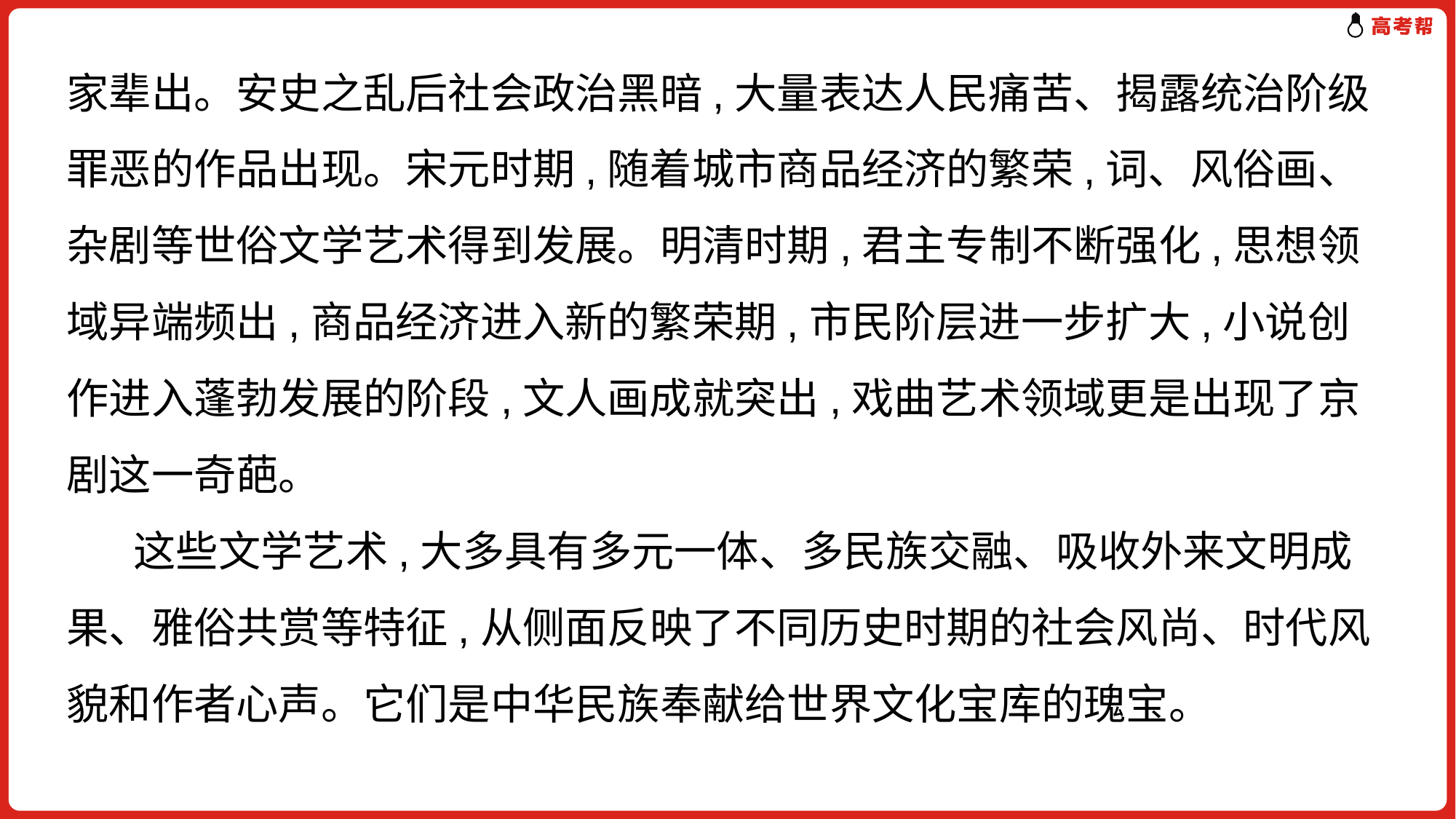

家辈出。安史之乱后社会政治黑暗,大量表达人民痛苦、揭露统治阶级罪恶的作品出现。宋元时期,随着城市商品经济的繁荣,词、风俗画、杂剧等世俗文学艺术得到发展。明清时期,君主专制不断强化,思想领域异端频出,商品经济进入新的繁荣期,市民阶层进一步扩大,小说创作进入蓬勃发展的阶段,文人画成就突出,戏曲艺术领域更是出现了京剧这一奇葩。
      这些文学艺术,大多具有多元一体、多民族交融、吸收外来文明成果、雅俗共赏等特征,从侧面反映了不同历史时期的社会风尚、时代风貌和作者心声。它们是中华民族奉献给世界文化宝库的瑰宝。